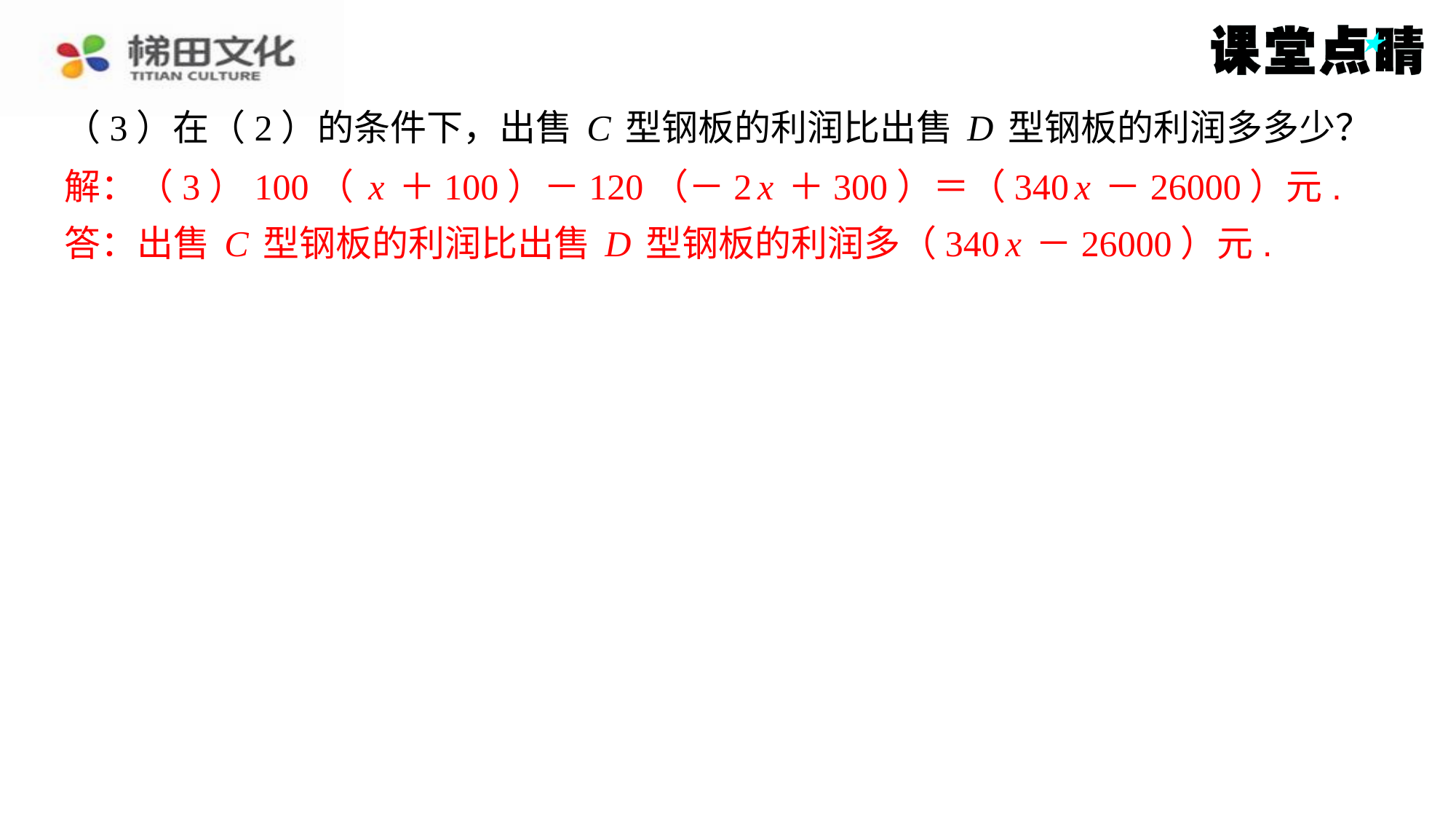

（3）在（2）的条件下，出售C型钢板的利润比出售D型钢板的利润多多少？
答：获得的总利润为（－140x＋46000）元.
解：（3）100（x＋100）－120（－2x＋300）＝（340x－26000）元.
解：（3）100（x＋100）－120（－2x＋300）＝（340x－26000）元.
答：出售C型钢板的利润比出售D型钢板的利润多（340x－26000）元.
答：出售C型钢板的利润比出售D型钢板的利润多（340x－26000）元.